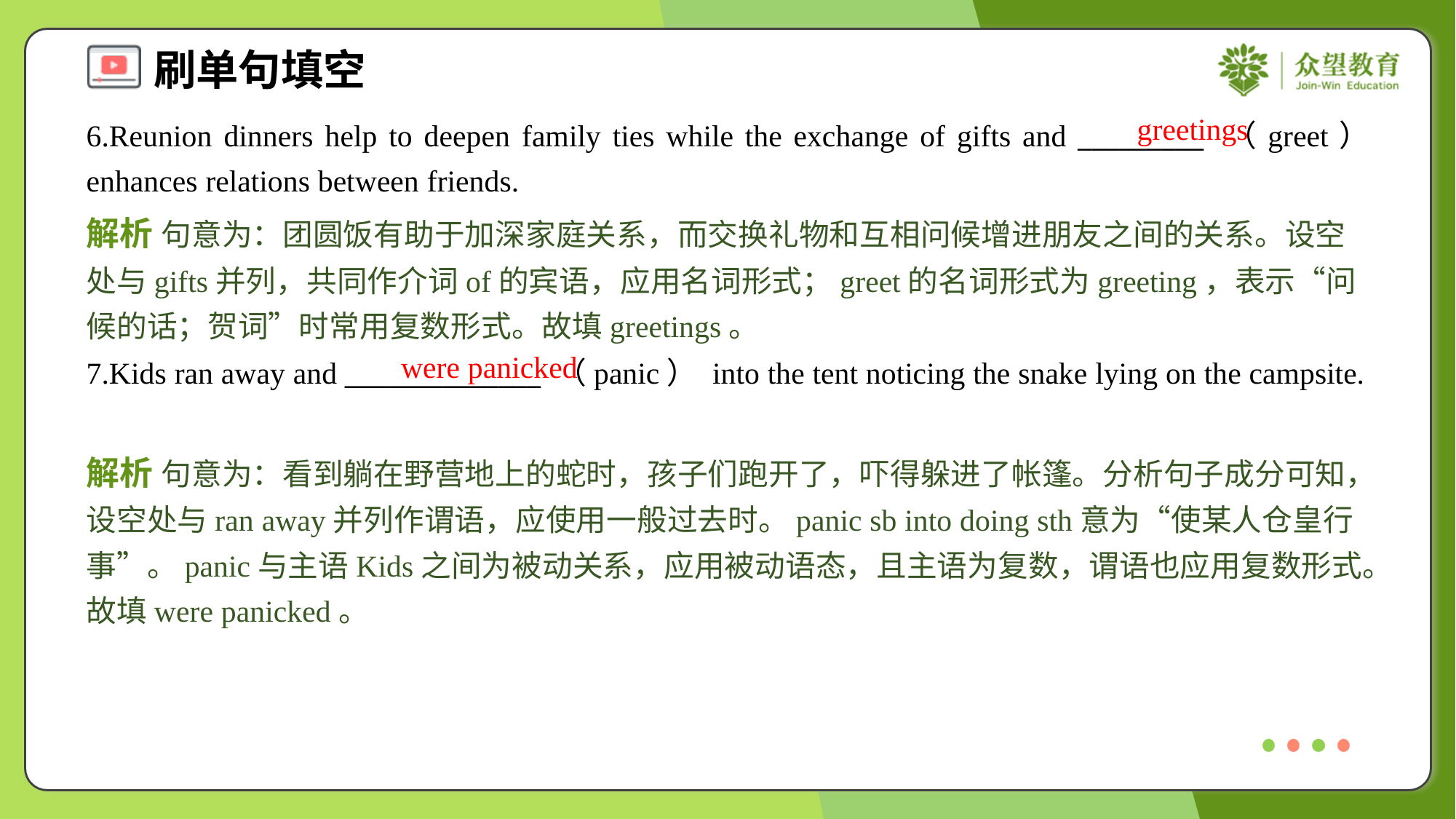

greetings
6.Reunion dinners help to deepen family ties while the exchange of gifts and _________ （greet） enhances relations between friends.
解析 句意为：团圆饭有助于加深家庭关系，而交换礼物和互相问候增进朋友之间的关系。设空处与gifts并列，共同作介词of的宾语，应用名词形式；greet的名词形式为greeting，表示“问候的话；贺词”时常用复数形式。故填greetings。
were panicked
7.Kids ran away and ______________ （panic） into the tent noticing the snake lying on the campsite.
解析 句意为：看到躺在野营地上的蛇时，孩子们跑开了，吓得躲进了帐篷。分析句子成分可知，设空处与ran away并列作谓语，应使用一般过去时。panic sb into doing sth意为“使某人仓皇行事”。panic与主语Kids之间为被动关系，应用被动语态，且主语为复数，谓语也应用复数形式。故填were panicked。